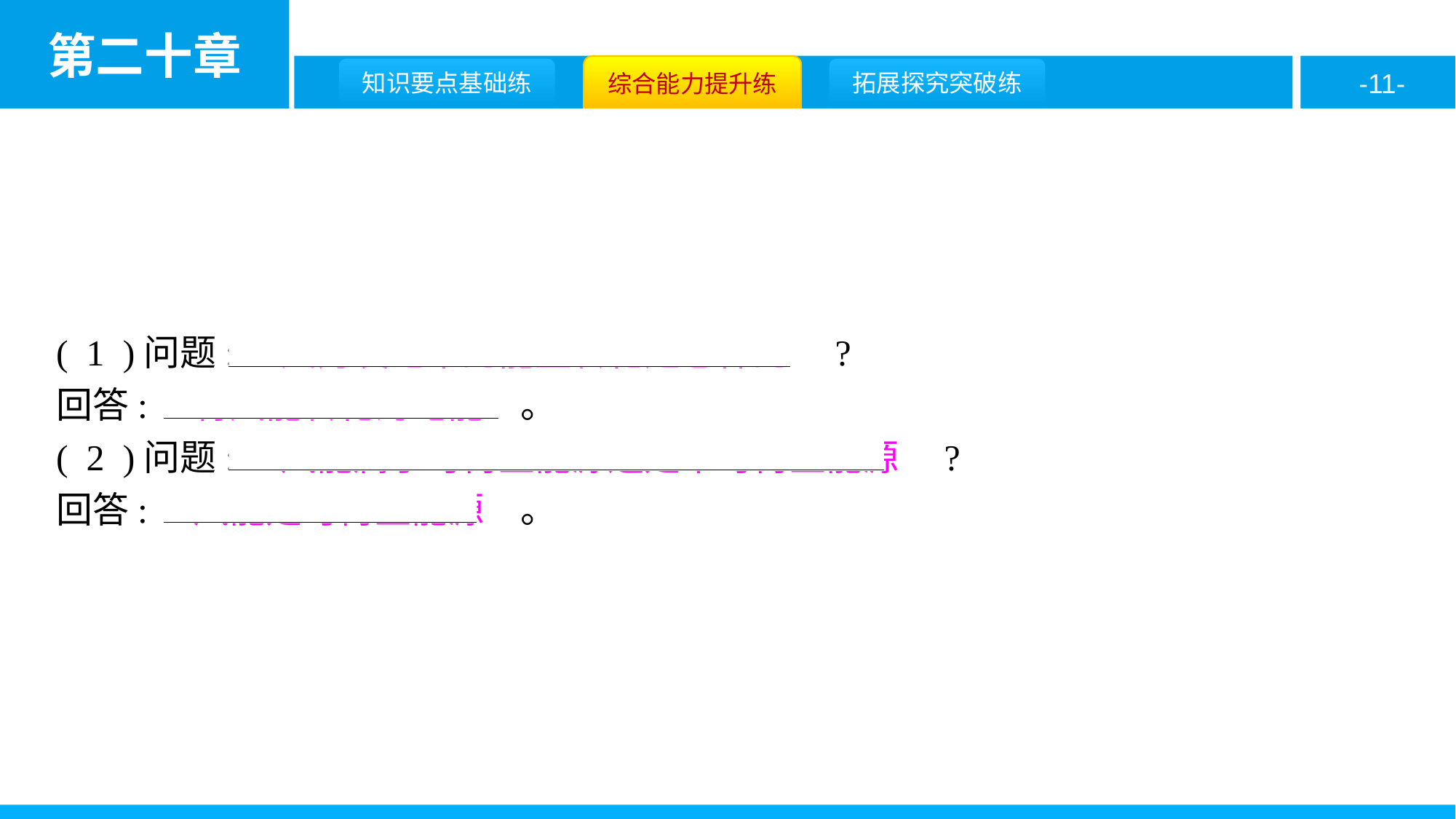

(  1  )问题:　风力发电中的能量转化是怎样的　?
回答:　将风能转化为电能　。
(  2  )问题:　风能属于可再生能源还是不可再生能源　?
回答:　风能是可再生能源　。